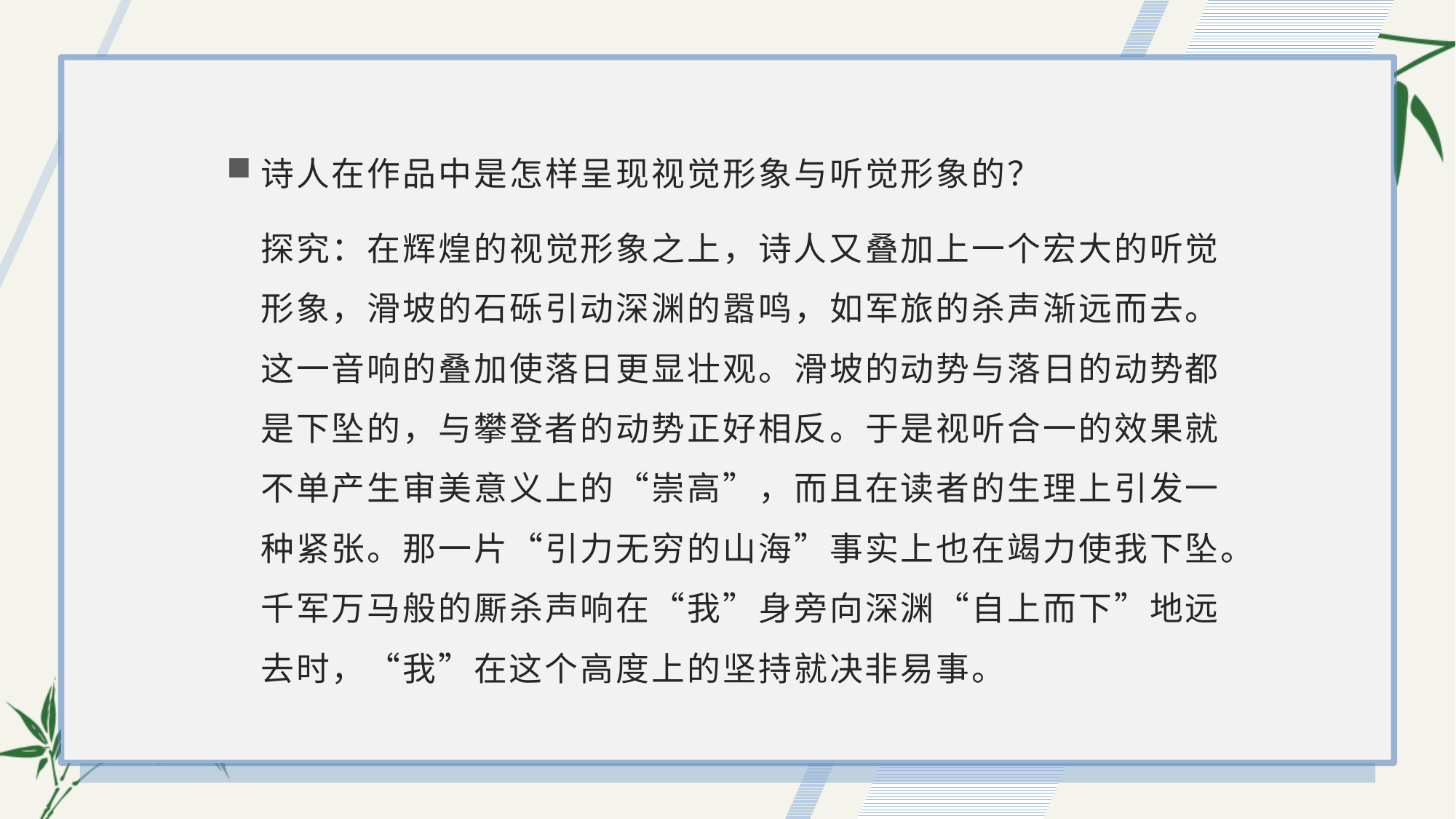

诗人在作品中是怎样呈现视觉形象与听觉形象的？
探究：在辉煌的视觉形象之上，诗人又叠加上一个宏大的听觉形象，滑坡的石砾引动深渊的嚣鸣，如军旅的杀声渐远而去。这一音响的叠加使落日更显壮观。滑坡的动势与落日的动势都是下坠的，与攀登者的动势正好相反。于是视听合一的效果就不单产生审美意义上的“崇高”，而且在读者的生理上引发一种紧张。那一片“引力无穷的山海”事实上也在竭力使我下坠。千军万马般的厮杀声响在“我”身旁向深渊“自上而下”地远去时，“我”在这个高度上的坚持就决非易事。